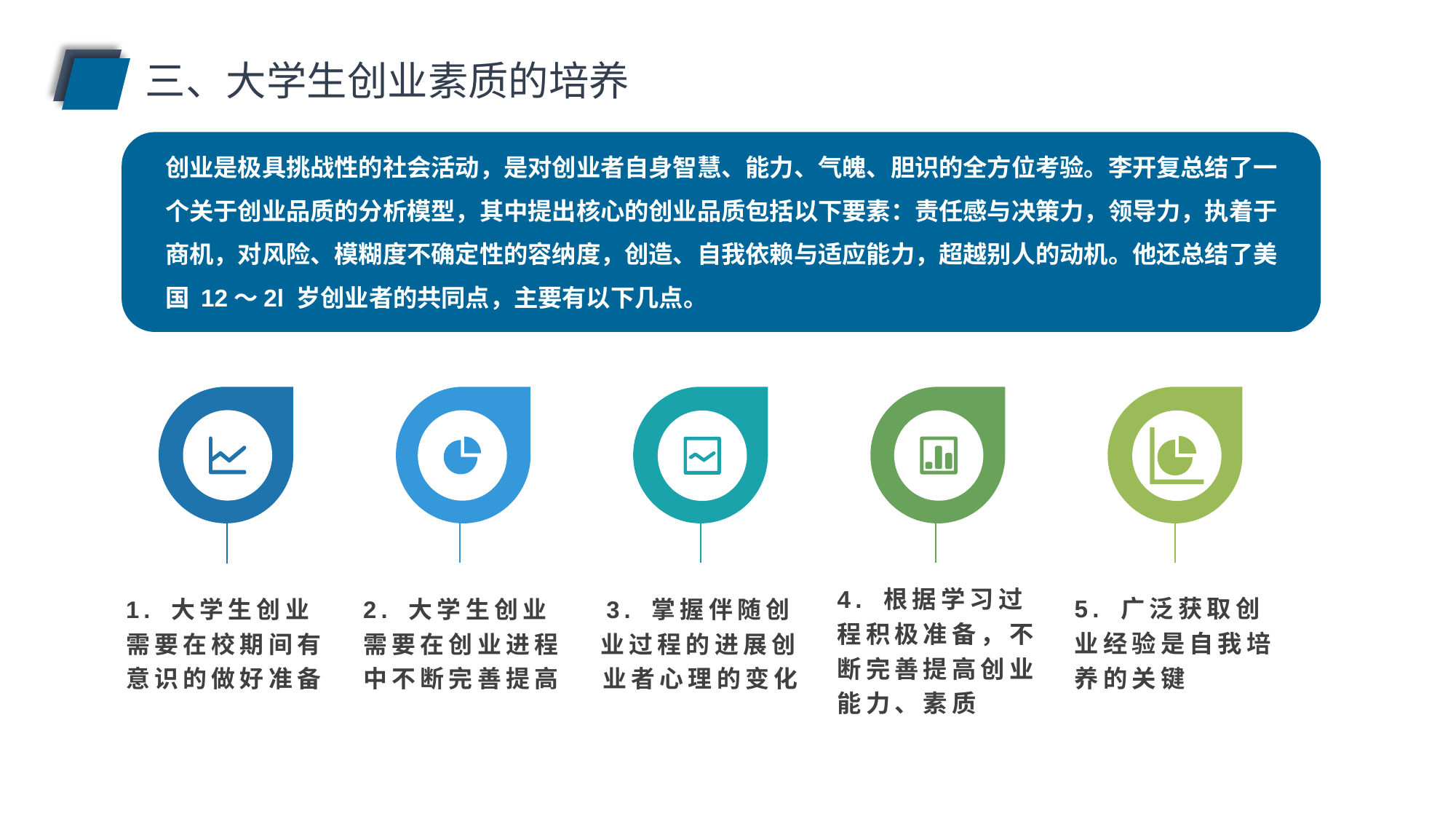

三、大学生创业素质的培养
创业是极具挑战性的社会活动，是对创业者自身智慧、能力、气魄、胆识的全方位考验。李开复总结了一个关于创业品质的分析模型，其中提出核心的创业品质包括以下要素：责任感与决策力，领导力，执着于商机，对风险、模糊度不确定性的容纳度，创造、自我依赖与适应能力，超越别人的动机。他还总结了美国 12～2l 岁创业者的共同点，主要有以下几点。

1. 大学生创业需要在校期间有意识的做好准备
2. 大学生创业需要在创业进程中不断完善提高
3. 掌握伴随创业过程的进展创业者心理的变化
5. 广泛获取创业经验是自我培养的关键
4. 根据学习过程积极准备，不断完善提高创业能力、素质